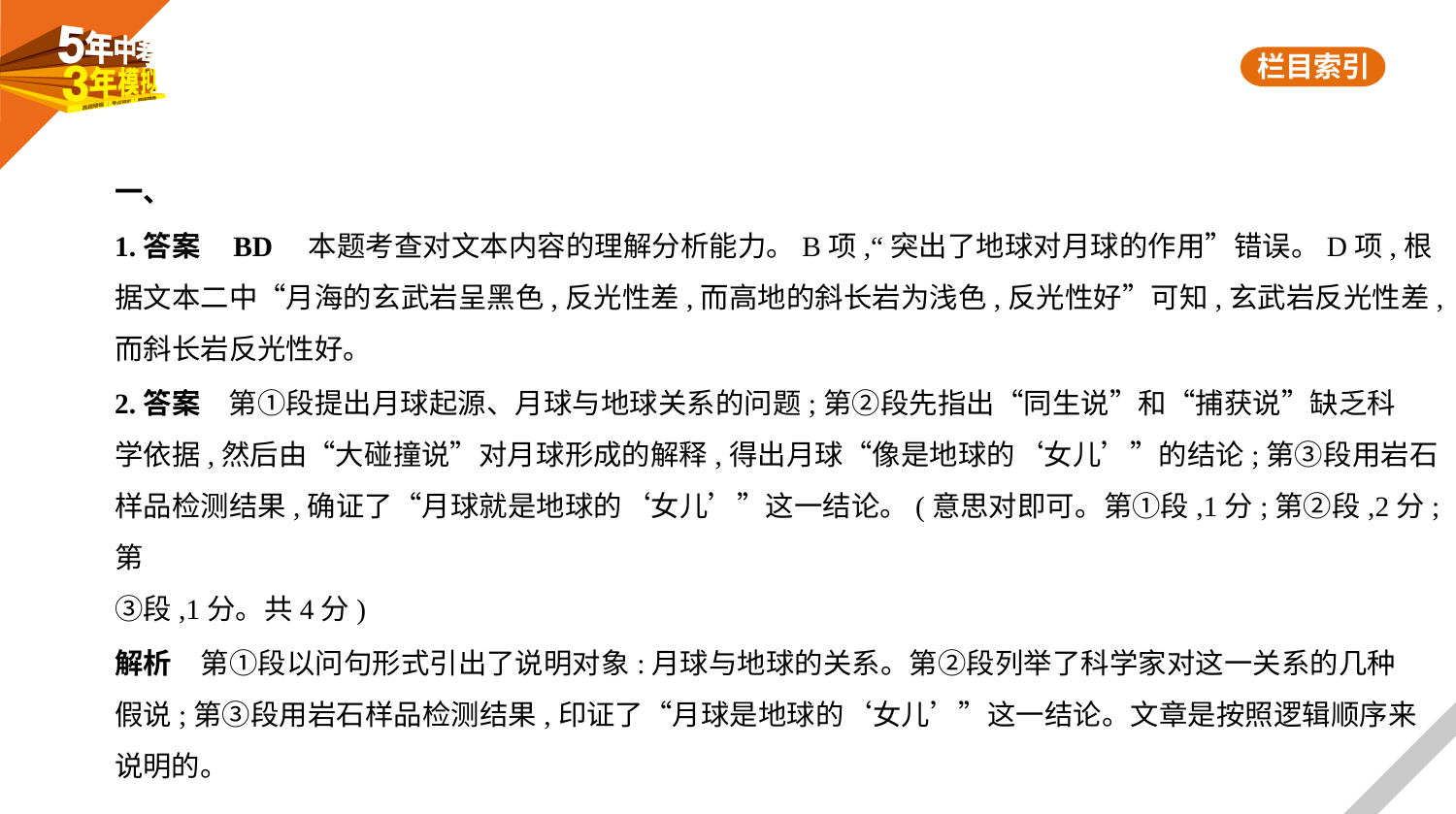

一、
1.答案    BD　本题考查对文本内容的理解分析能力。B项,“突出了地球对月球的作用”错误。D项,根
据文本二中“月海的玄武岩呈黑色,反光性差,而高地的斜长岩为浅色,反光性好”可知,玄武岩反光性差,
而斜长岩反光性好。
2.答案　第①段提出月球起源、月球与地球关系的问题;第②段先指出“同生说”和“捕获说”缺乏科
学依据,然后由“大碰撞说”对月球形成的解释,得出月球“像是地球的‘女儿’”的结论;第③段用岩石
样品检测结果,确证了“月球就是地球的‘女儿’”这一结论。(意思对即可。第①段,1分;第②段,2分;第
③段,1分。共4分)
解析　第①段以问句形式引出了说明对象:月球与地球的关系。第②段列举了科学家对这一关系的几种
假说;第③段用岩石样品检测结果,印证了“月球是地球的‘女儿’”这一结论。文章是按照逻辑顺序来
说明的。